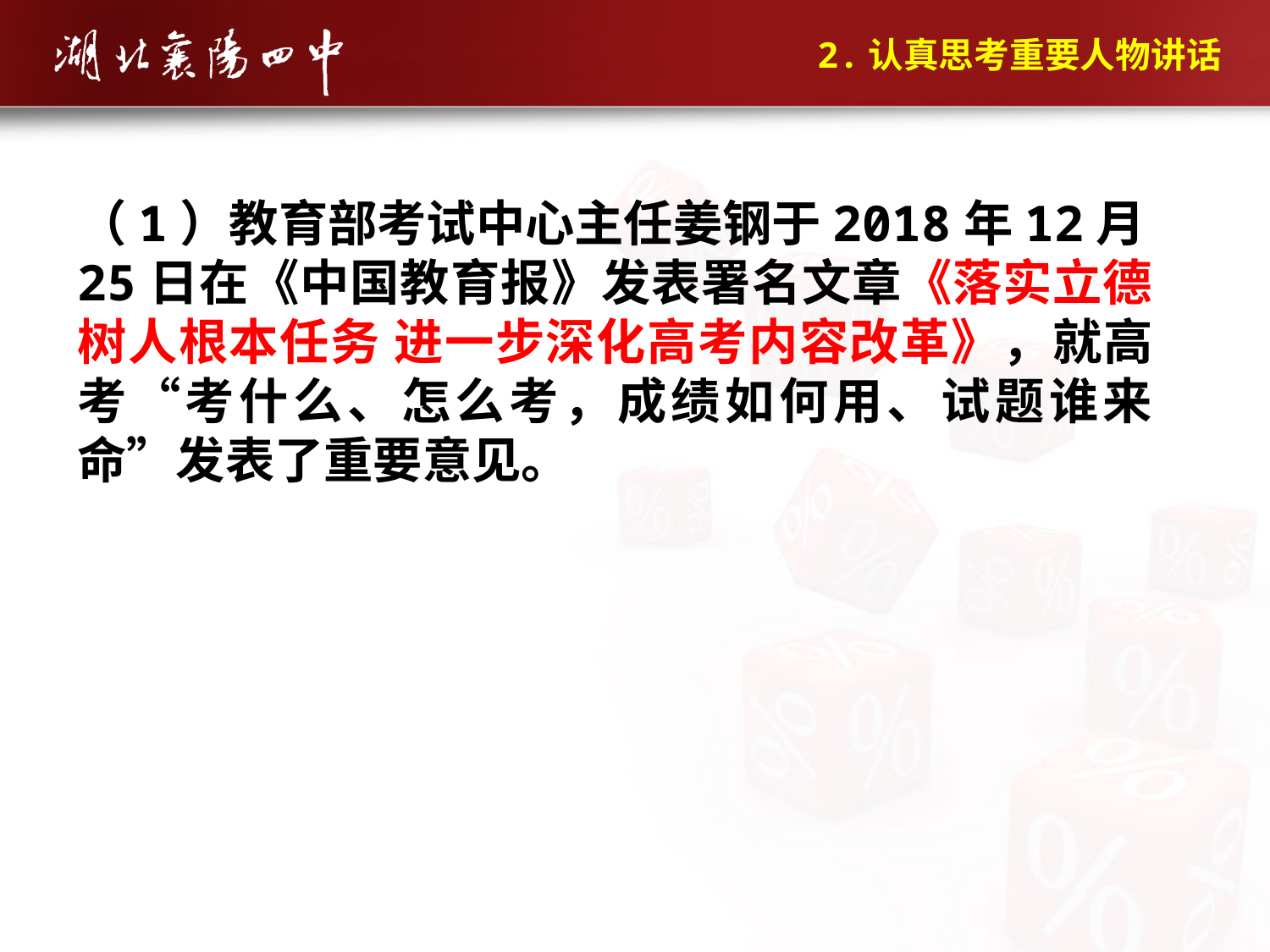

2.认真思考重要人物讲话
（1）教育部考试中心主任姜钢于2018年12月25日在《中国教育报》发表署名文章《落实立德树人根本任务 进一步深化高考内容改革》，就高考“考什么、怎么考，成绩如何用、试题谁来命”发表了重要意见。